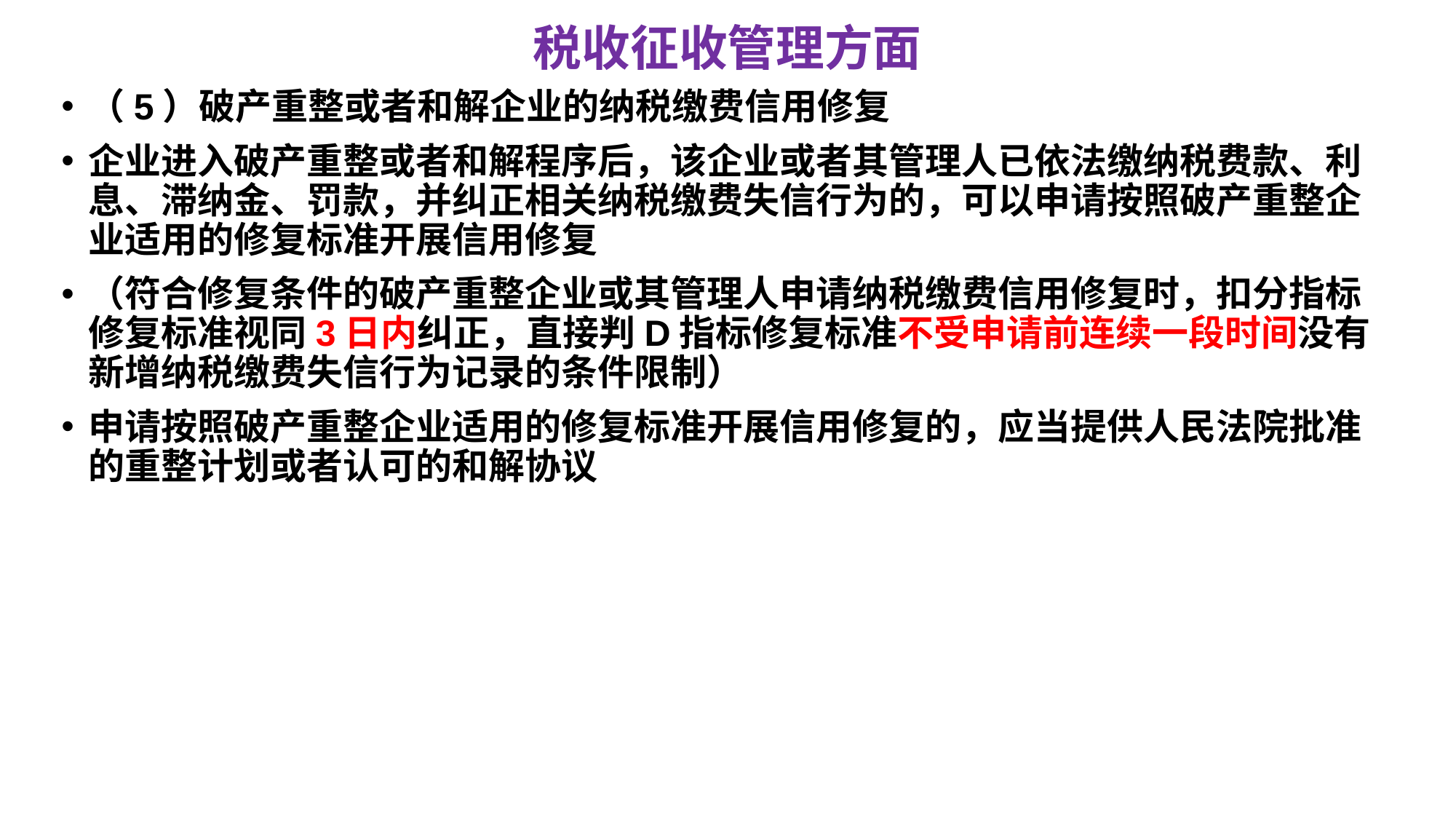

# 税收征收管理方面
（5）破产重整或者和解企业的纳税缴费信用修复
企业进入破产重整或者和解程序后，该企业或者其管理人已依法缴纳税费款、利息、滞纳金、罚款，并纠正相关纳税缴费失信行为的，可以申请按照破产重整企业适用的修复标准开展信用修复
（符合修复条件的破产重整企业或其管理人申请纳税缴费信用修复时，扣分指标修复标准视同3日内纠正，直接判D指标修复标准不受申请前连续一段时间没有新增纳税缴费失信行为记录的条件限制）
申请按照破产重整企业适用的修复标准开展信用修复的，应当提供人民法院批准的重整计划或者认可的和解协议